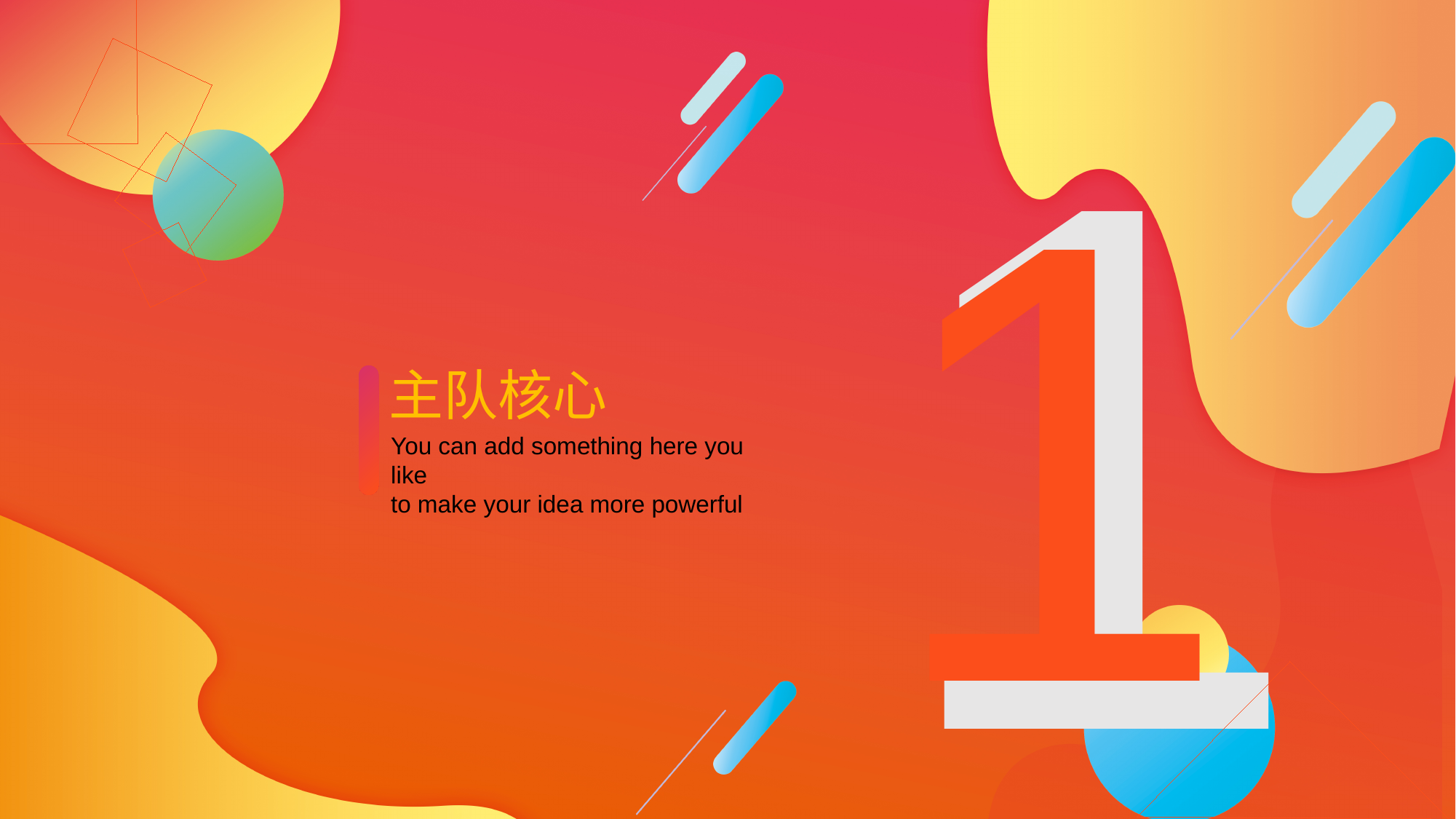

1

1

主队核心

You can add something here you like
to make your idea more powerful